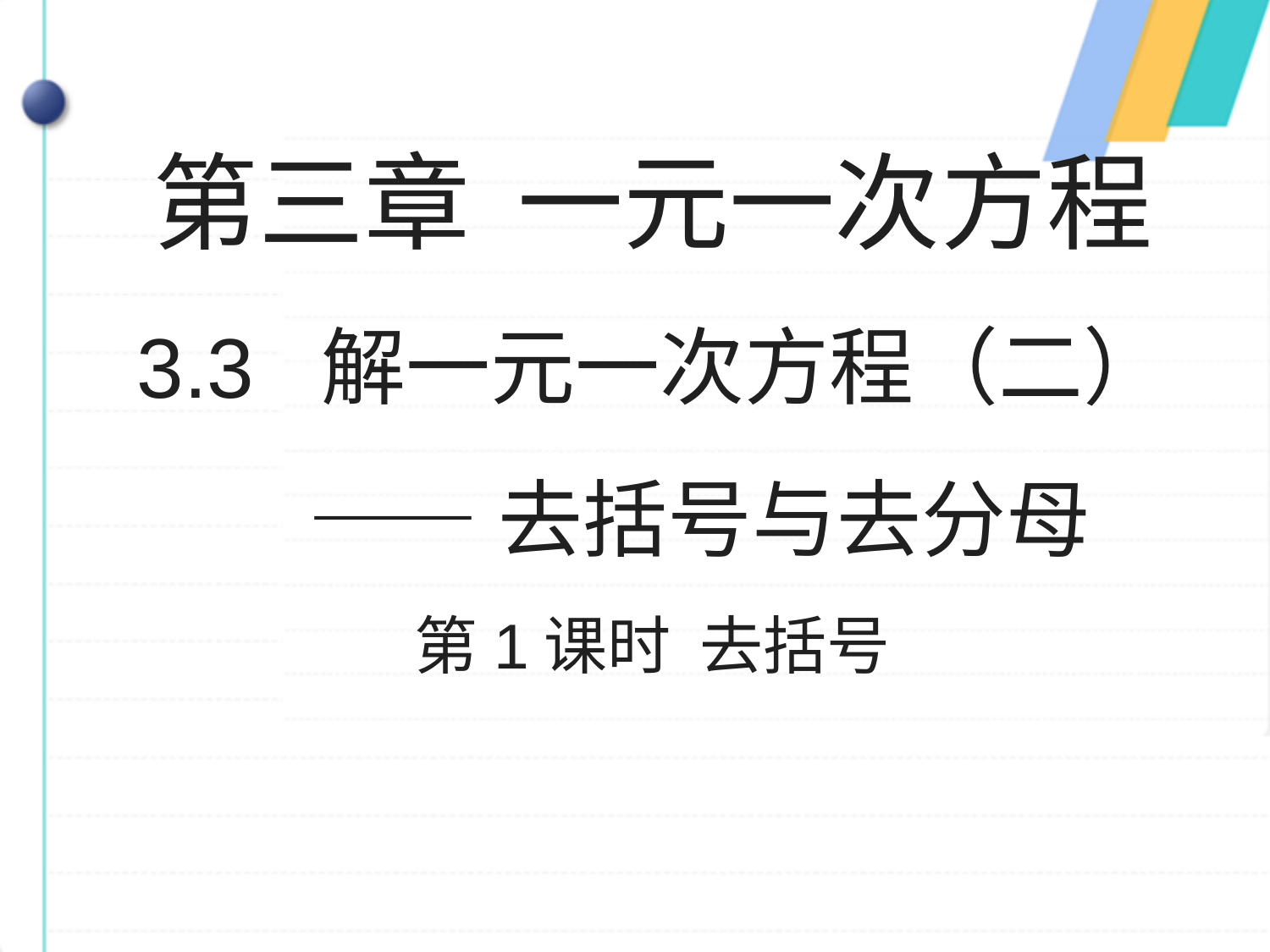

第三章  一元一次方程
3.3  解一元一次方程（二）
     ——去括号与去分母
第1课时  去括号